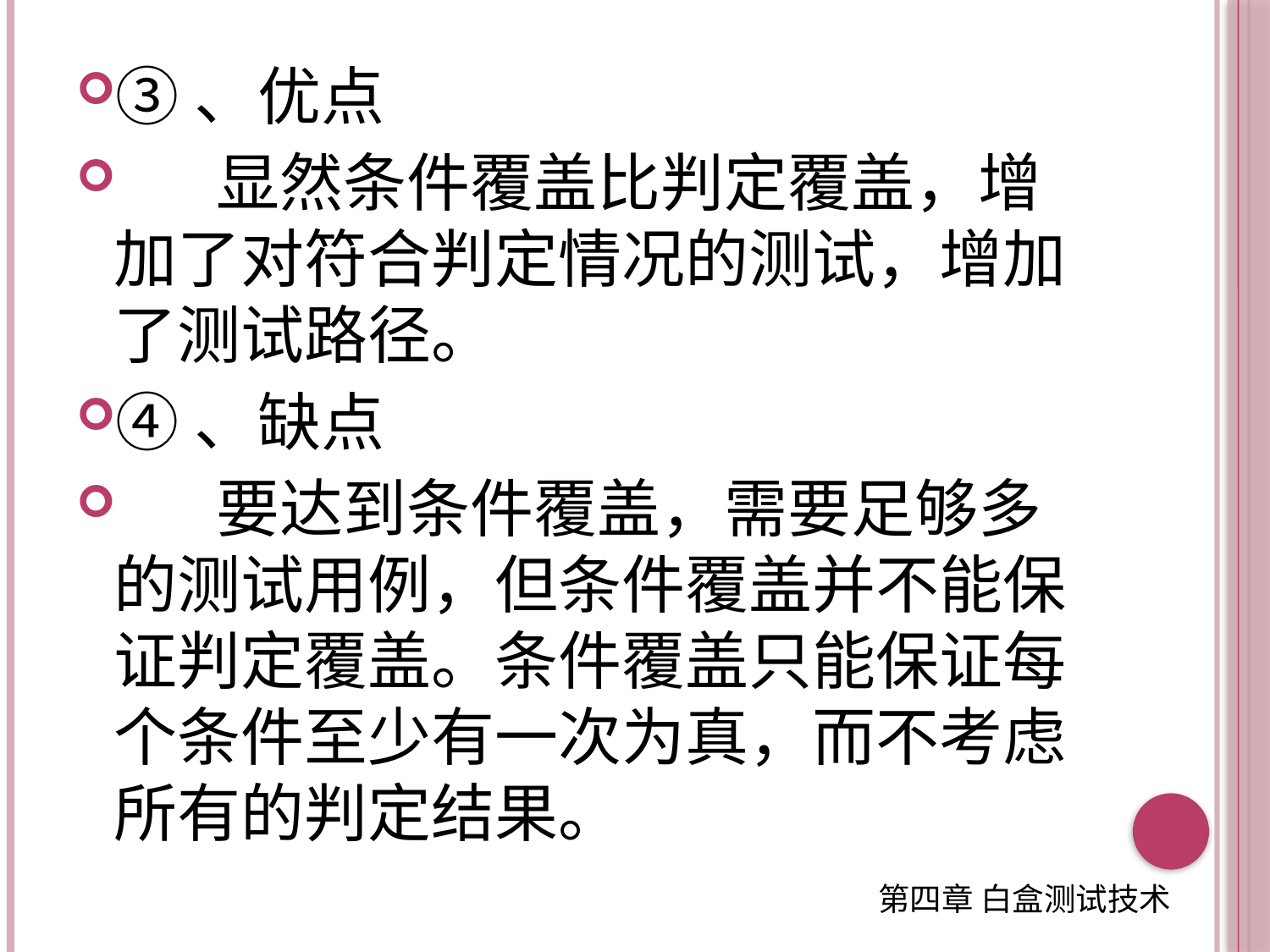

③、优点
      显然条件覆盖比判定覆盖，增加了对符合判定情况的测试，增加了测试路径。
④、缺点
      要达到条件覆盖，需要足够多的测试用例，但条件覆盖并不能保证判定覆盖。条件覆盖只能保证每个条件至少有一次为真，而不考虑所有的判定结果。